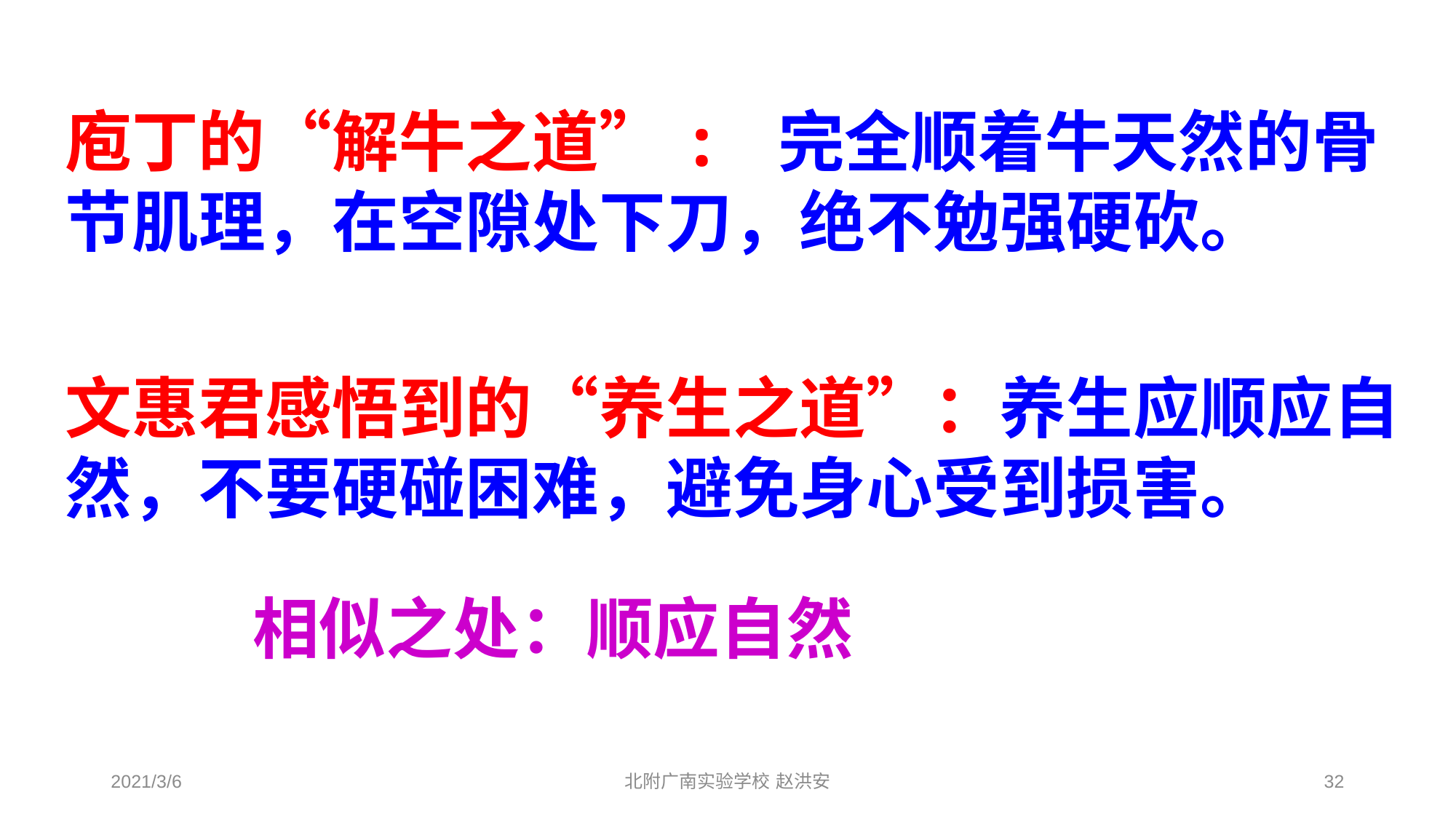

庖丁的“解牛之道”: 完全顺着牛天然的骨节肌理，在空隙处下刀，绝不勉强硬砍。
文惠君感悟到的“养生之道”：养生应顺应自然，不要硬碰困难，避免身心受到损害。
相似之处：顺应自然
2021/3/6
北附广南实验学校 赵洪安
32